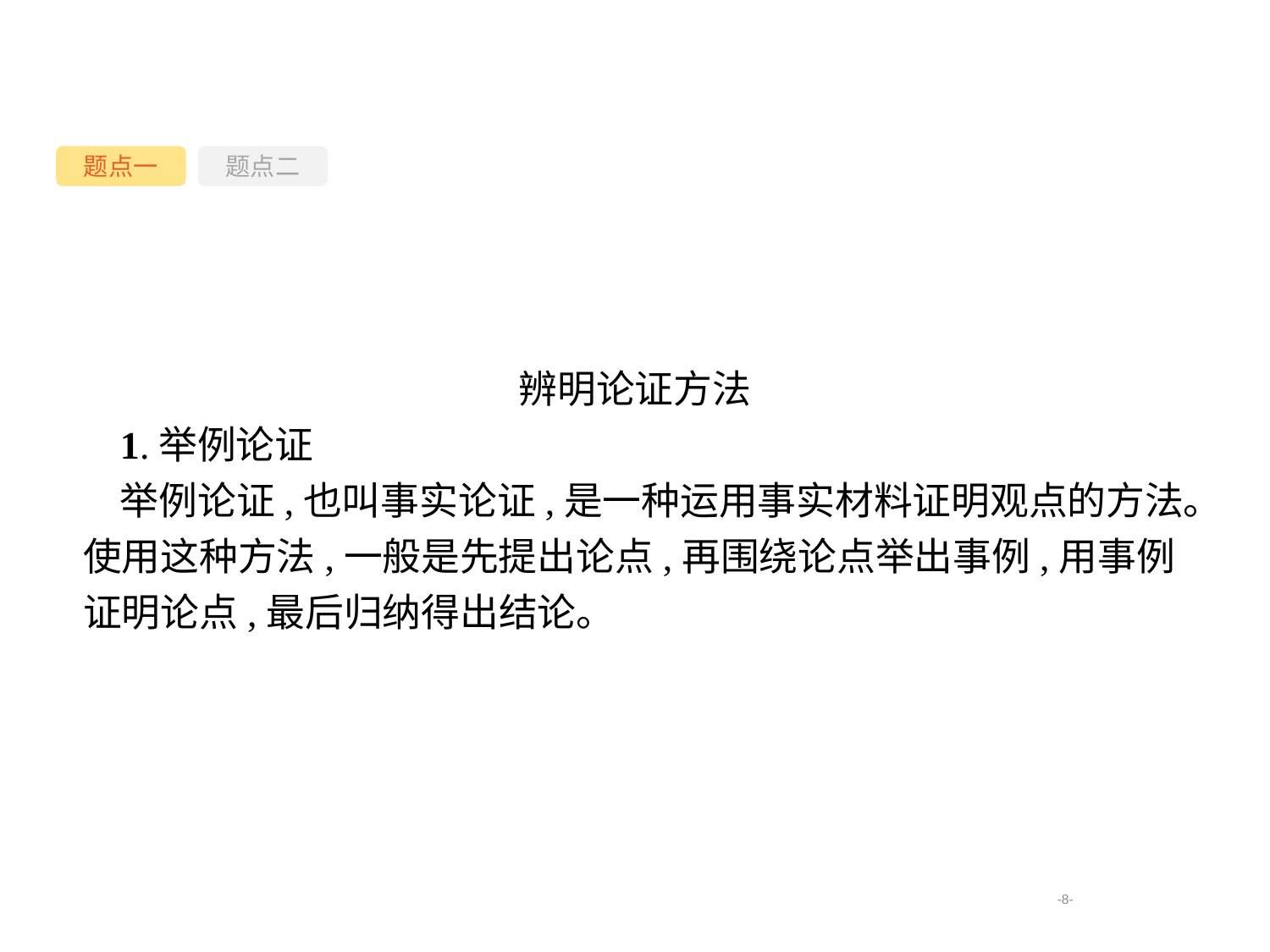

题点一
题点二
辨明论证方法
1.举例论证
举例论证,也叫事实论证,是一种运用事实材料证明观点的方法。使用这种方法,一般是先提出论点,再围绕论点举出事例,用事例证明论点,最后归纳得出结论。
-8-